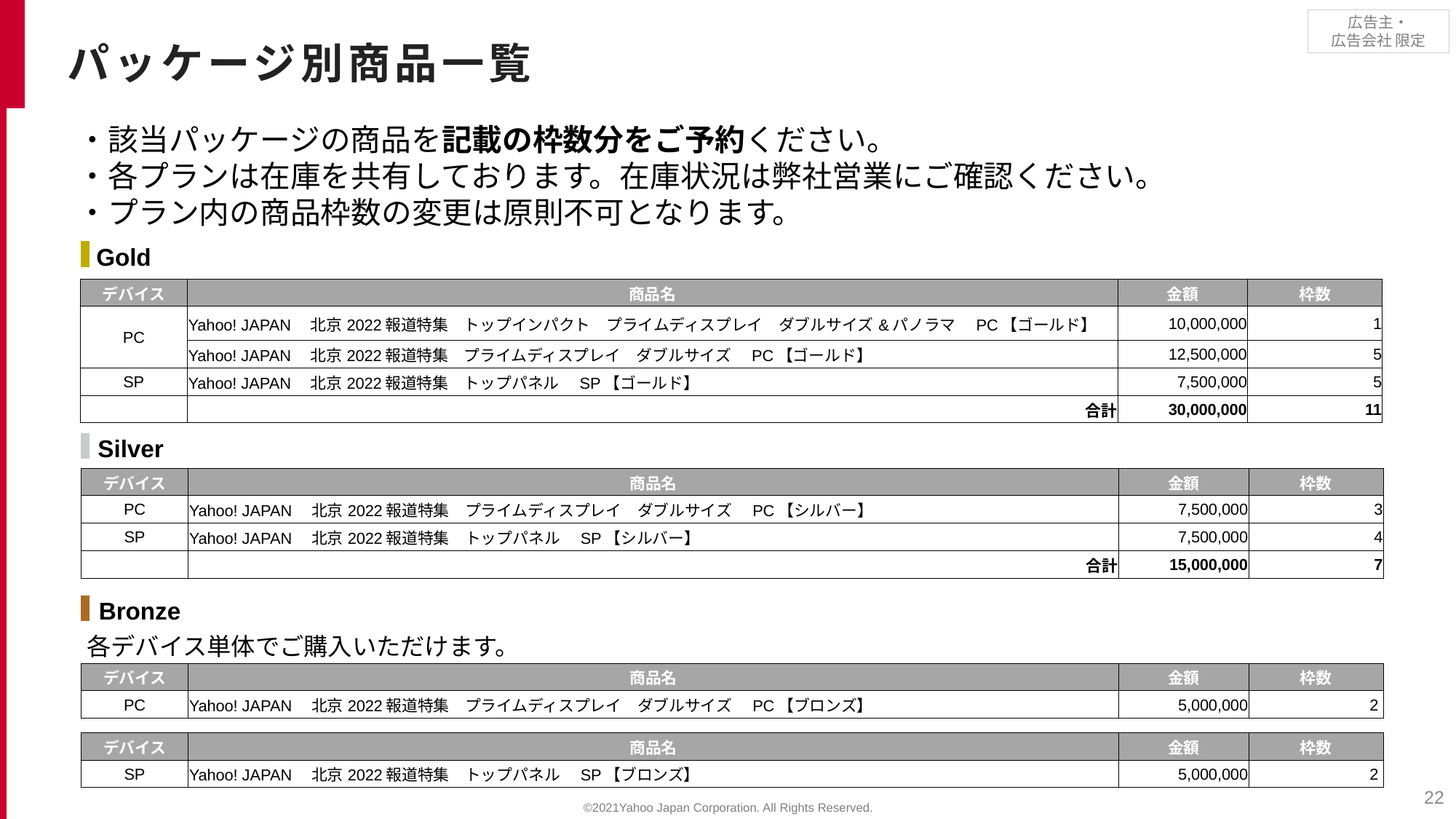

パッケージ別商品一覧
・該当パッケージの商品を記載の枠数分をご予約ください。
・各プランは在庫を共有しております。在庫状況は弊社営業にご確認ください。
・プラン内の商品枠数の変更は原則不可となります。
Gold
| デバイス | 商品名 | 金額 | 枠数 |
| --- | --- | --- | --- |
| PC | Yahoo! JAPAN　北京2022報道特集　トップインパクト　プライムディスプレイ　ダブルサイズ&パノラマ　PC【ゴールド】 | 10,000,000 | 1 |
|  | Yahoo! JAPAN　北京2022報道特集　プライムディスプレイ　ダブルサイズ　PC【ゴールド】 | 12,500,000 | 5 |
| SP | Yahoo! JAPAN　北京2022報道特集　トップパネル　SP【ゴールド】 | 7,500,000 | 5 |
|  | 合計 | 30,000,000 | 11 |
Silver
| デバイス | 商品名 | 金額 | 枠数 |
| --- | --- | --- | --- |
| PC | Yahoo! JAPAN　北京2022報道特集　プライムディスプレイ　ダブルサイズ　PC【シルバー】 | 7,500,000 | 3 |
| SP | Yahoo! JAPAN　北京2022報道特集　トップパネル　SP【シルバー】 | 7,500,000 | 4 |
|  | 合計 | 15,000,000 | 7 |
Bronze
各デバイス単体でご購入いただけます。
| デバイス | 商品名 | 金額 | 枠数 |
| --- | --- | --- | --- |
| PC | Yahoo! JAPAN　北京2022報道特集　プライムディスプレイ　ダブルサイズ　PC【ブロンズ】 | 5,000,000 | 2 |
| デバイス | 商品名 | 金額 | 枠数 |
| --- | --- | --- | --- |
| SP | Yahoo! JAPAN　北京2022報道特集　トップパネル　SP【ブロンズ】 | 5,000,000 | 2 |
22